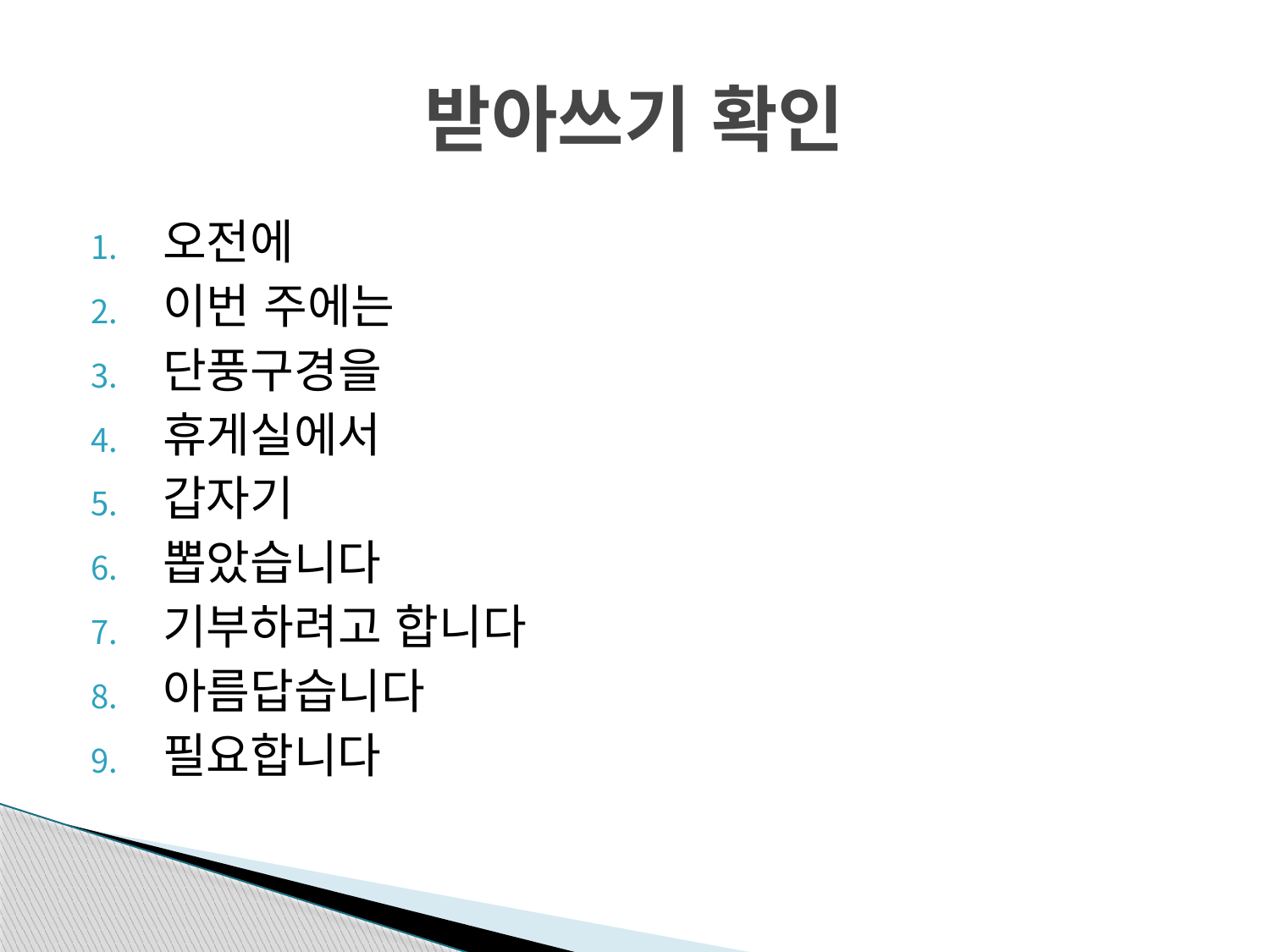

# 받아쓰기 확인
오전에
이번 주에는
단풍구경을
휴게실에서
갑자기
뽑았습니다
기부하려고 합니다
아름답습니다
필요합니다